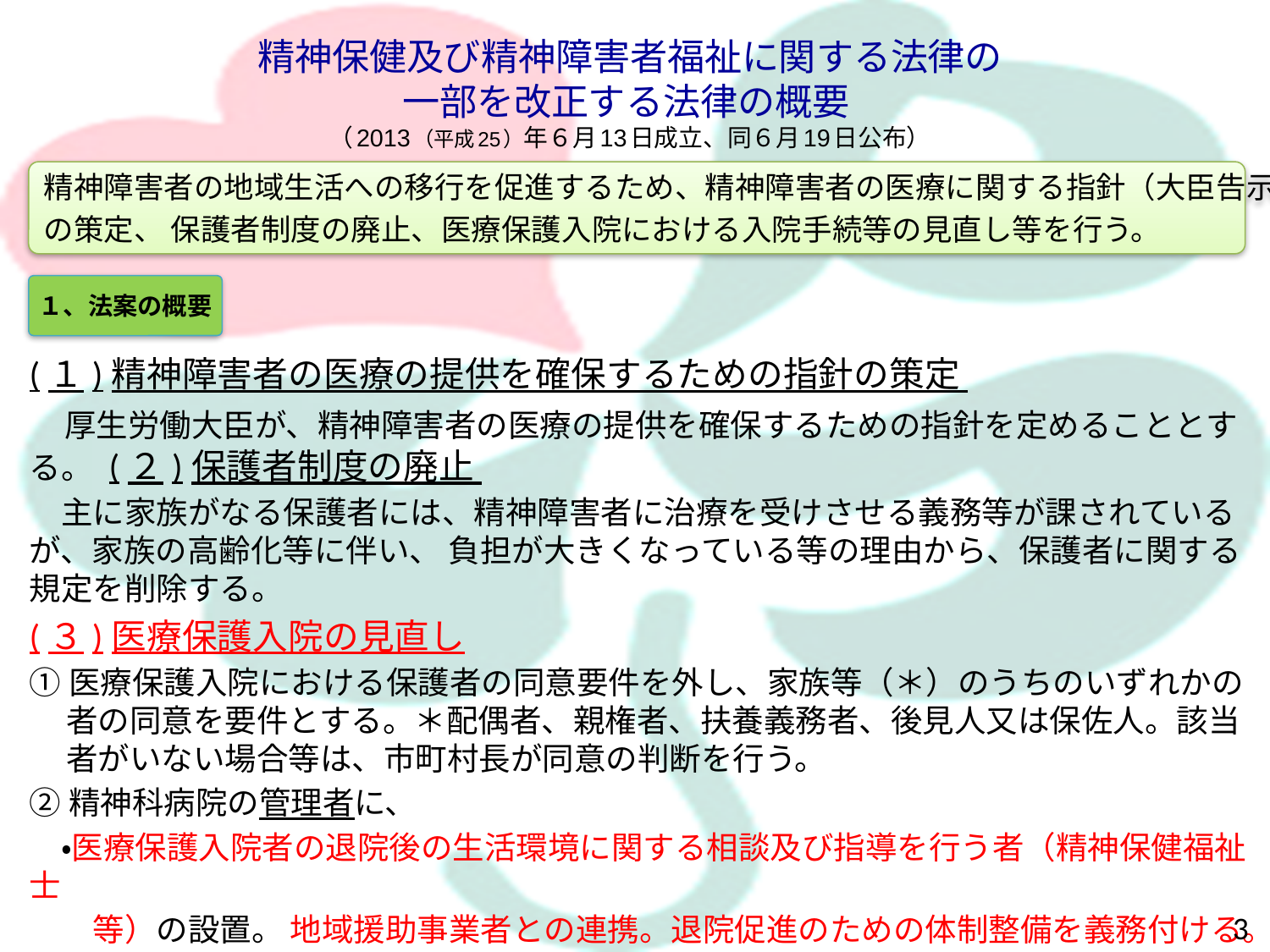

精神保健及び精神障害者福祉に関する法律の
一部を改正する法律の概要
（2013（平成25）年６月13日成立、同６月19日公布）

精神障害者の地域生活への移行を促進するため、精神障害者の医療に関する指針（大臣告示）
の策定、 保護者制度の廃止、医療保護入院における入院手続等の見直し等を行う。
１、法案の概要
(１)精神障害者の医療の提供を確保するための指針の策定
　厚生労働大臣が、精神障害者の医療の提供を確保するための指針を定めることとする。 (２)保護者制度の廃止
　主に家族がなる保護者には、精神障害者に治療を受けさせる義務等が課されているが、家族の高齢化等に伴い、 負担が大きくなっている等の理由から、保護者に関する規定を削除する。
(３)医療保護入院の見直し
①医療保護入院における保護者の同意要件を外し、家族等（＊）のうちのいずれかの者の同意を要件とする。＊配偶者、親権者、扶養義務者、後見人又は保佐人。該当者がいない場合等は、市町村長が同意の判断を行う。
②精神科病院の管理者に、
　・医療保護入院者の退院後の生活環境に関する相談及び指導を行う者（精神保健福祉士
　　等）の設置。 地域援助事業者との連携。退院促進のための体制整備を義務付ける。

3